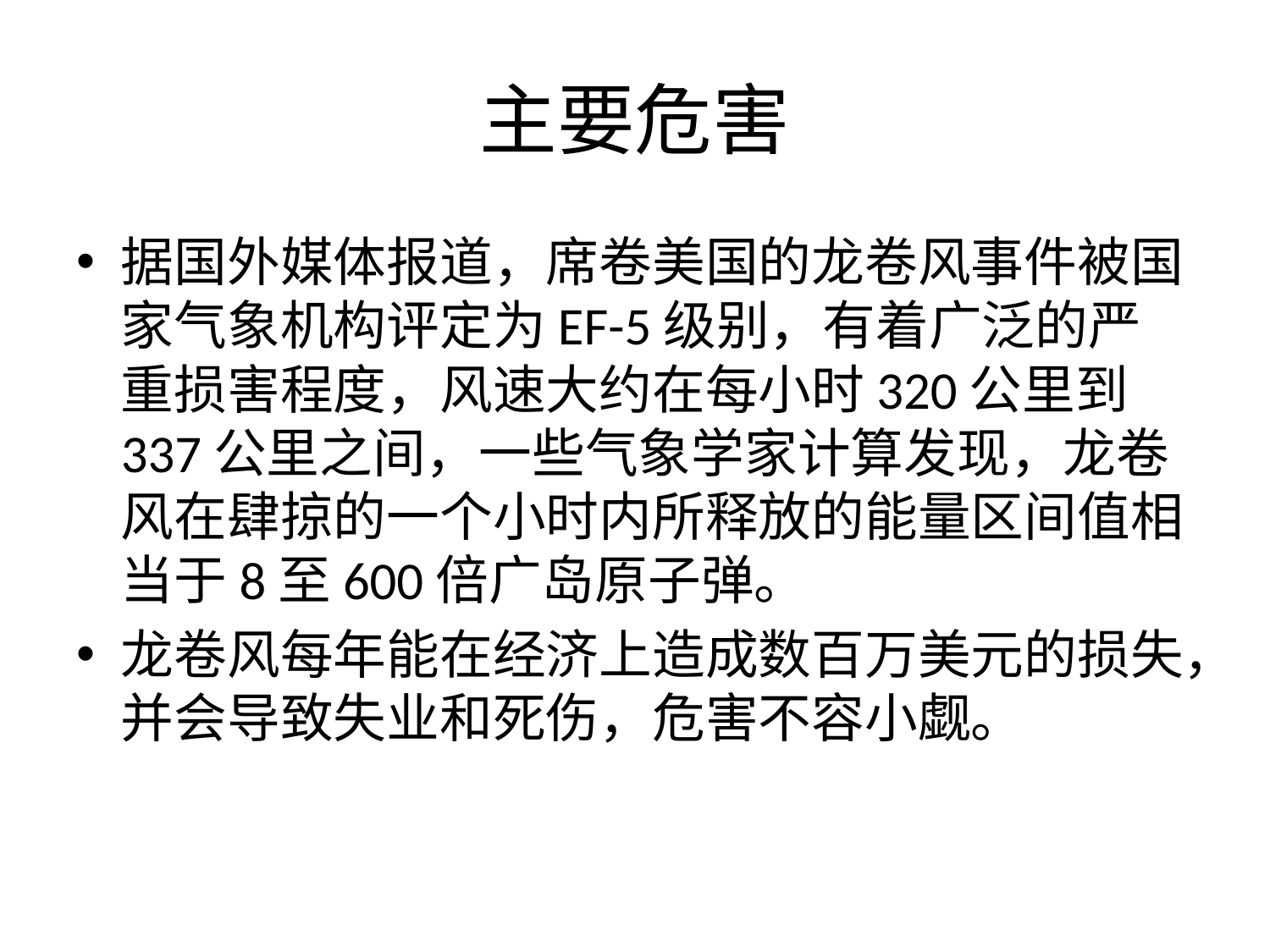

# 主要危害
据国外媒体报道，席卷美国的龙卷风事件被国家气象机构评定为EF-5级别，有着广泛的严重损害程度，风速大约在每小时320公里到337公里之间，一些气象学家计算发现，龙卷风在肆掠的一个小时内所释放的能量区间值相当于8至600倍广岛原子弹。
龙卷风每年能在经济上造成数百万美元的损失，并会导致失业和死伤，危害不容小觑。